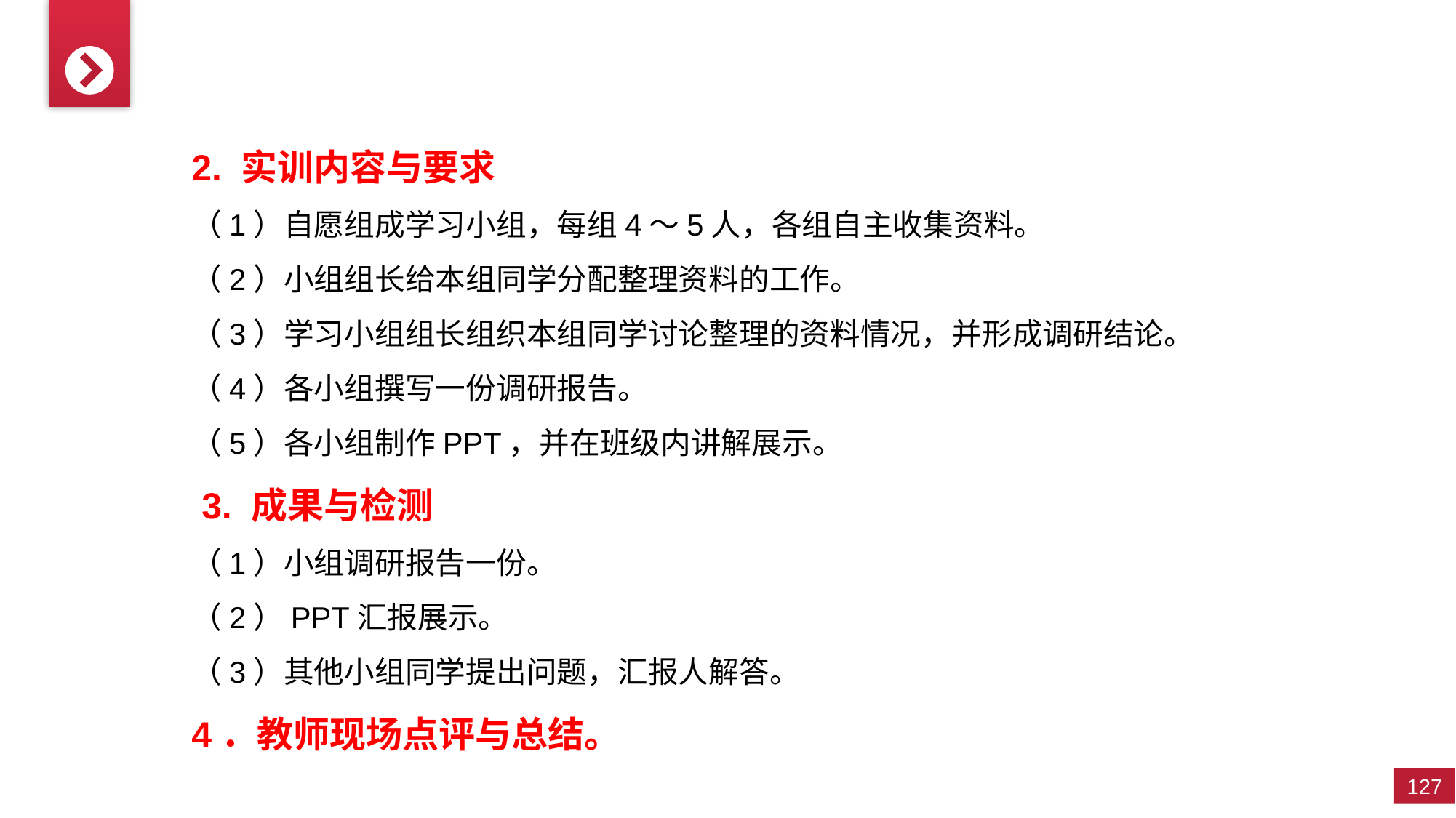

2. 实训内容与要求
（1）自愿组成学习小组，每组4～5人，各组自主收集资料。
（2）小组组长给本组同学分配整理资料的工作。
（3）学习小组组长组织本组同学讨论整理的资料情况，并形成调研结论。
（4）各小组撰写一份调研报告。
（5）各小组制作PPT，并在班级内讲解展示。
 3. 成果与检测
（1）小组调研报告一份。
（2）PPT汇报展示。
（3）其他小组同学提出问题，汇报人解答。
4．教师现场点评与总结。